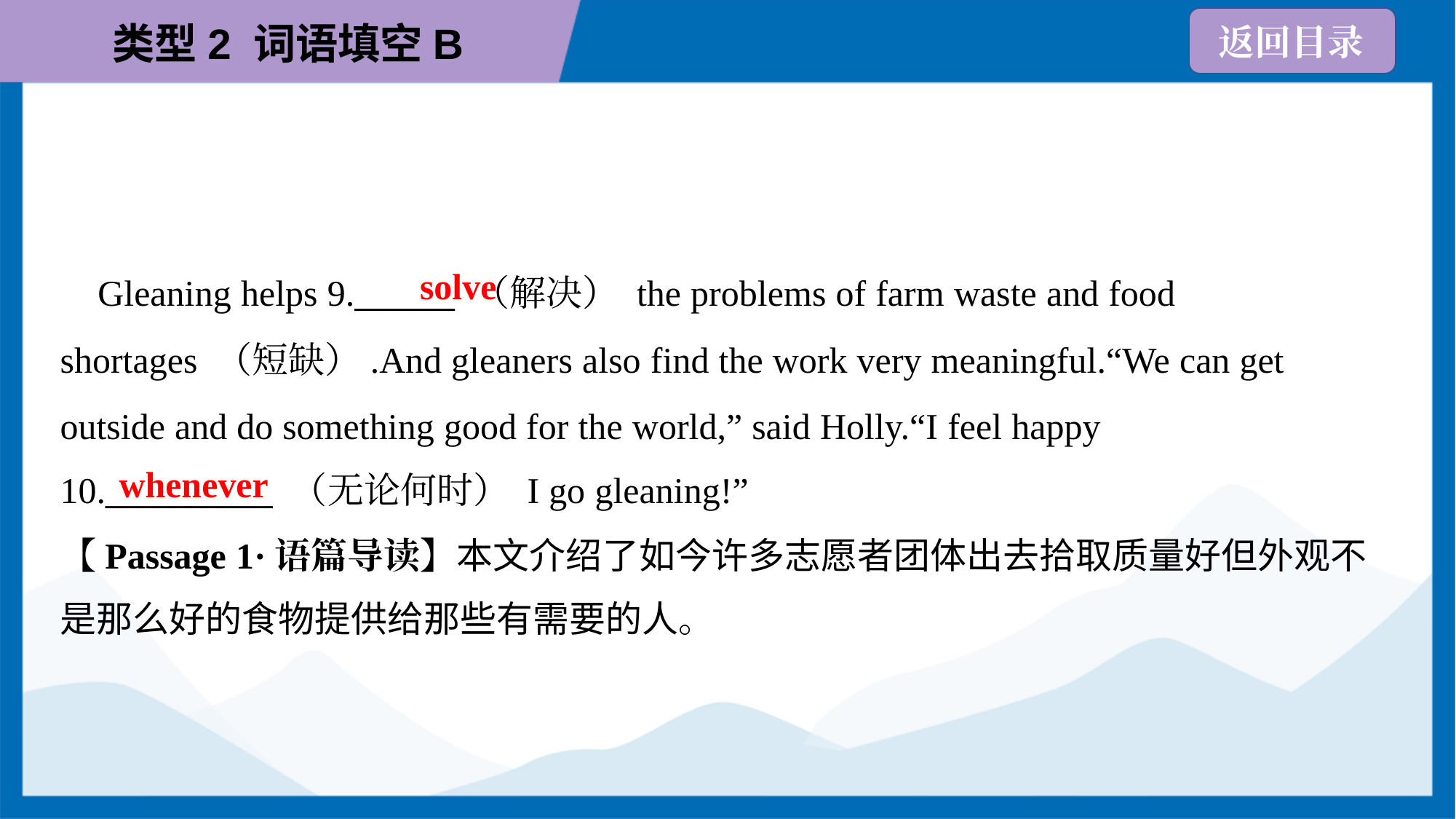

solve
    Gleaning helps 9.______ （解决） the problems of farm waste and food
shortages （短缺）.And gleaners also find the work very meaningful.“We can get
outside and do something good for the world,” said Holly.“I feel happy
10.__________ （无论何时） I go gleaning!”
whenever
【Passage 1·语篇导读】本文介绍了如今许多志愿者团体出去拾取质量好但外观不
是那么好的食物提供给那些有需要的人。